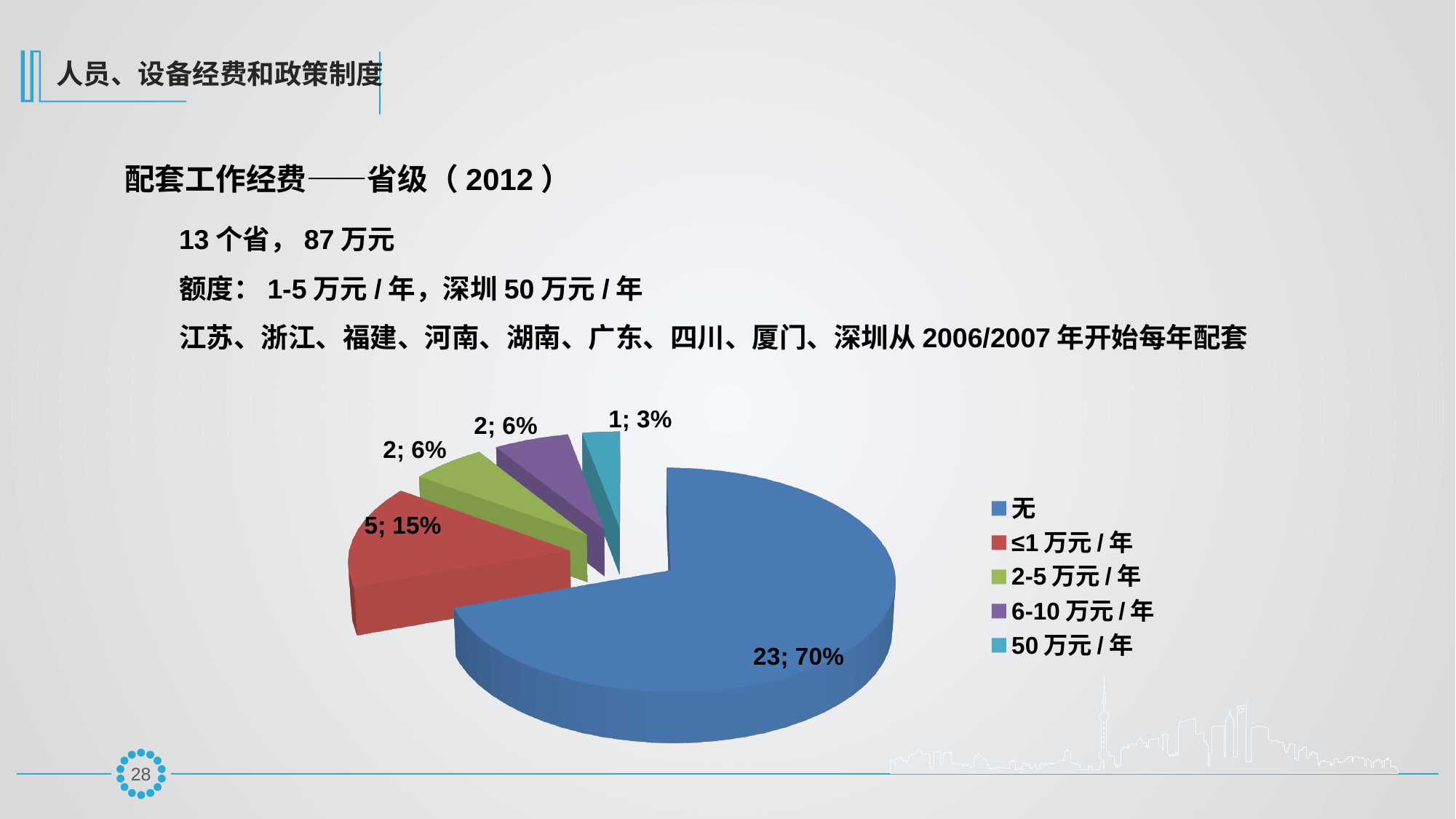

人员、设备经费和政策制度
配套工作经费——省级（2012）
13个省，87万元
额度：1-5万元/年，深圳50万元/年
江苏、浙江、福建、河南、湖南、广东、四川、厦门、深圳从2006/2007年开始每年配套

[unsupported chart]

28